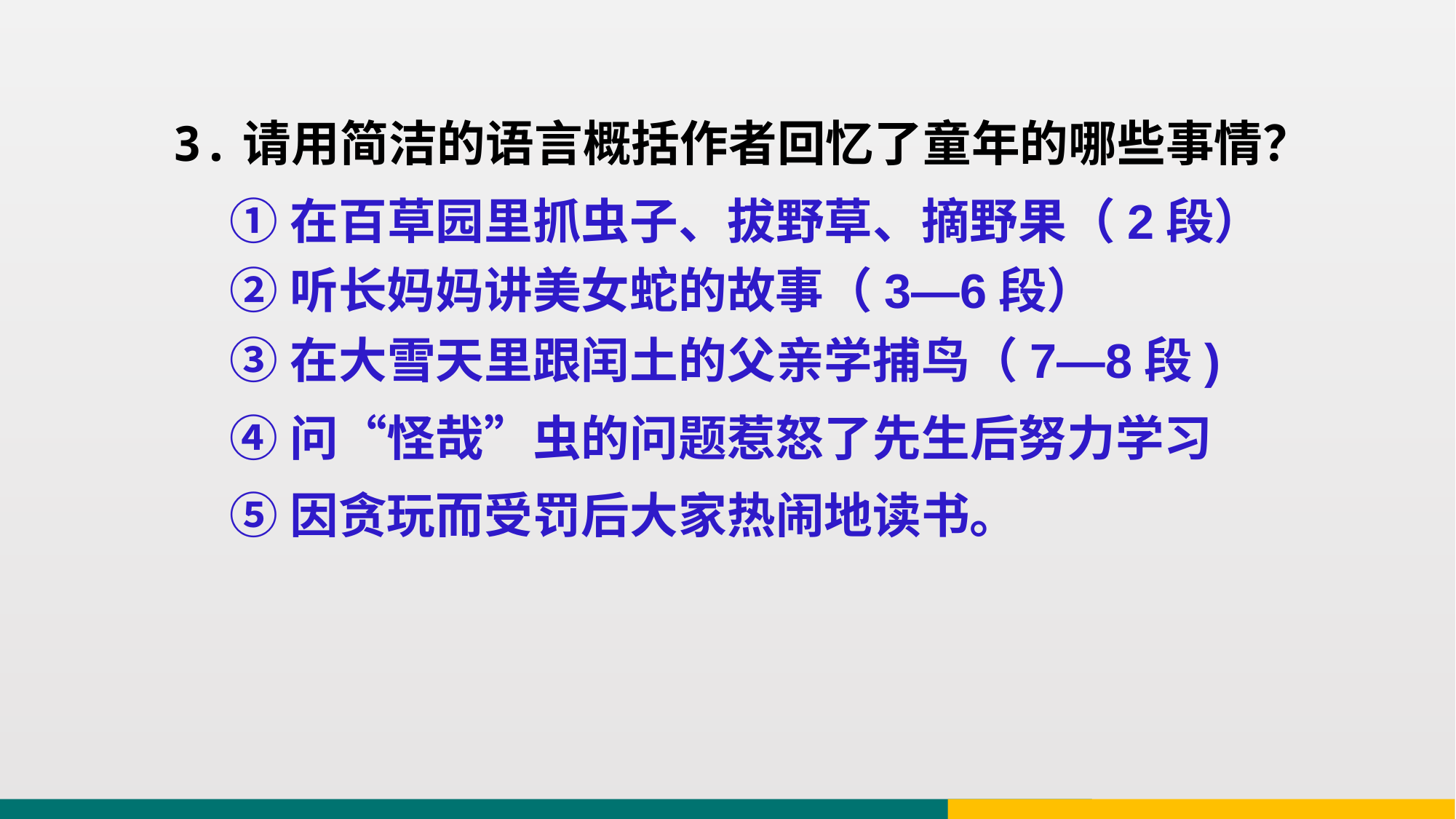

3.请用简洁的语言概括作者回忆了童年的哪些事情？
①在百草园里抓虫子、拔野草、摘野果（2段）
②听长妈妈讲美女蛇的故事（3—6段）
③在大雪天里跟闰土的父亲学捕鸟（7—8段)
④问“怪哉”虫的问题惹怒了先生后努力学习
⑤因贪玩而受罚后大家热闹地读书。